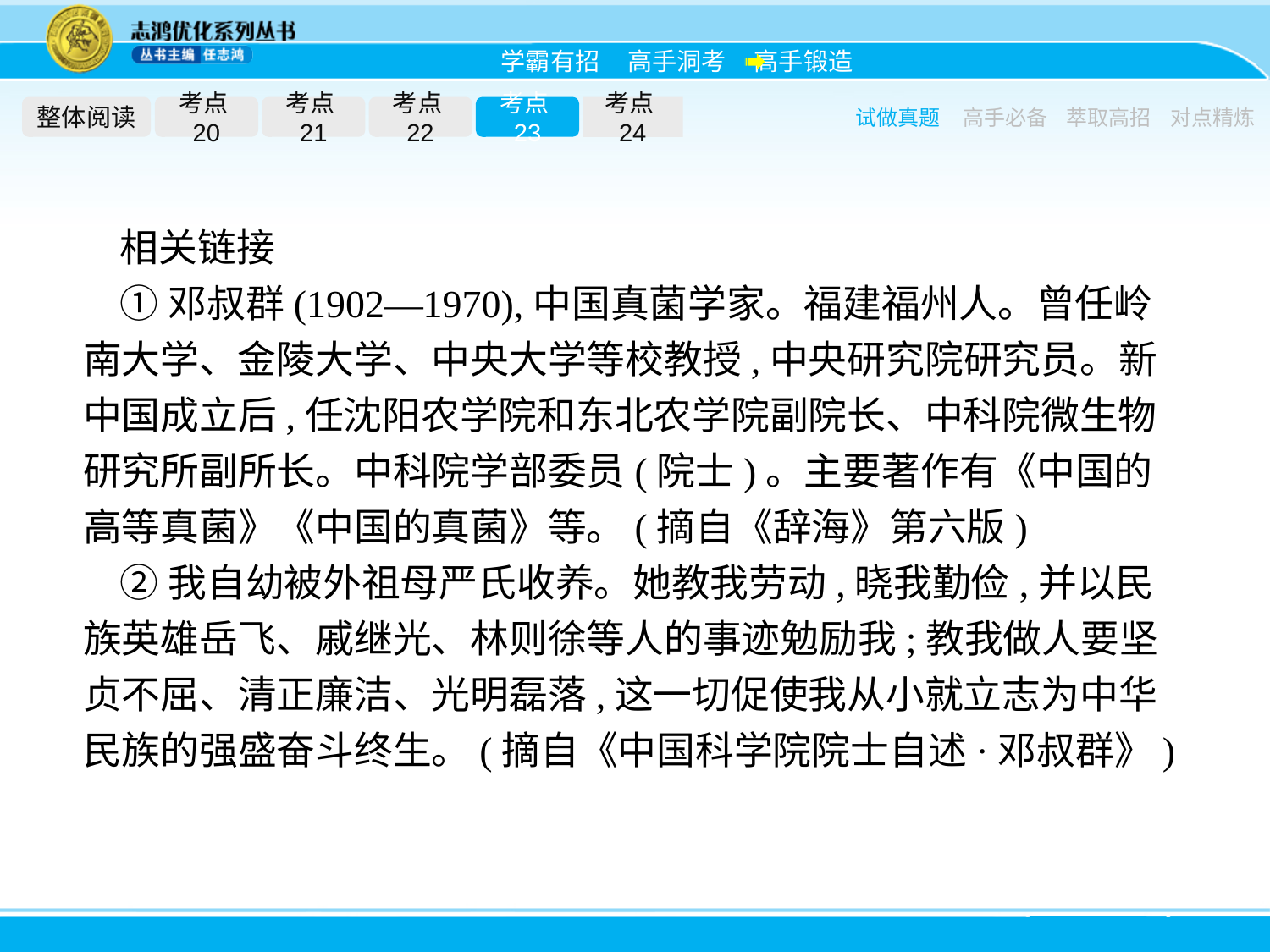

整体阅读
考点20
考点21
考点22
考点23
考点24
试做真题
高手必备
萃取高招
对点精炼
相关链接
①邓叔群(1902—1970),中国真菌学家。福建福州人。曾任岭南大学、金陵大学、中央大学等校教授,中央研究院研究员。新中国成立后,任沈阳农学院和东北农学院副院长、中科院微生物研究所副所长。中科院学部委员(院士)。主要著作有《中国的高等真菌》《中国的真菌》等。(摘自《辞海》第六版)
②我自幼被外祖母严氏收养。她教我劳动,晓我勤俭,并以民族英雄岳飞、戚继光、林则徐等人的事迹勉励我;教我做人要坚贞不屈、清正廉洁、光明磊落,这一切促使我从小就立志为中华民族的强盛奋斗终生。(摘自《中国科学院院士自述·邓叔群》)